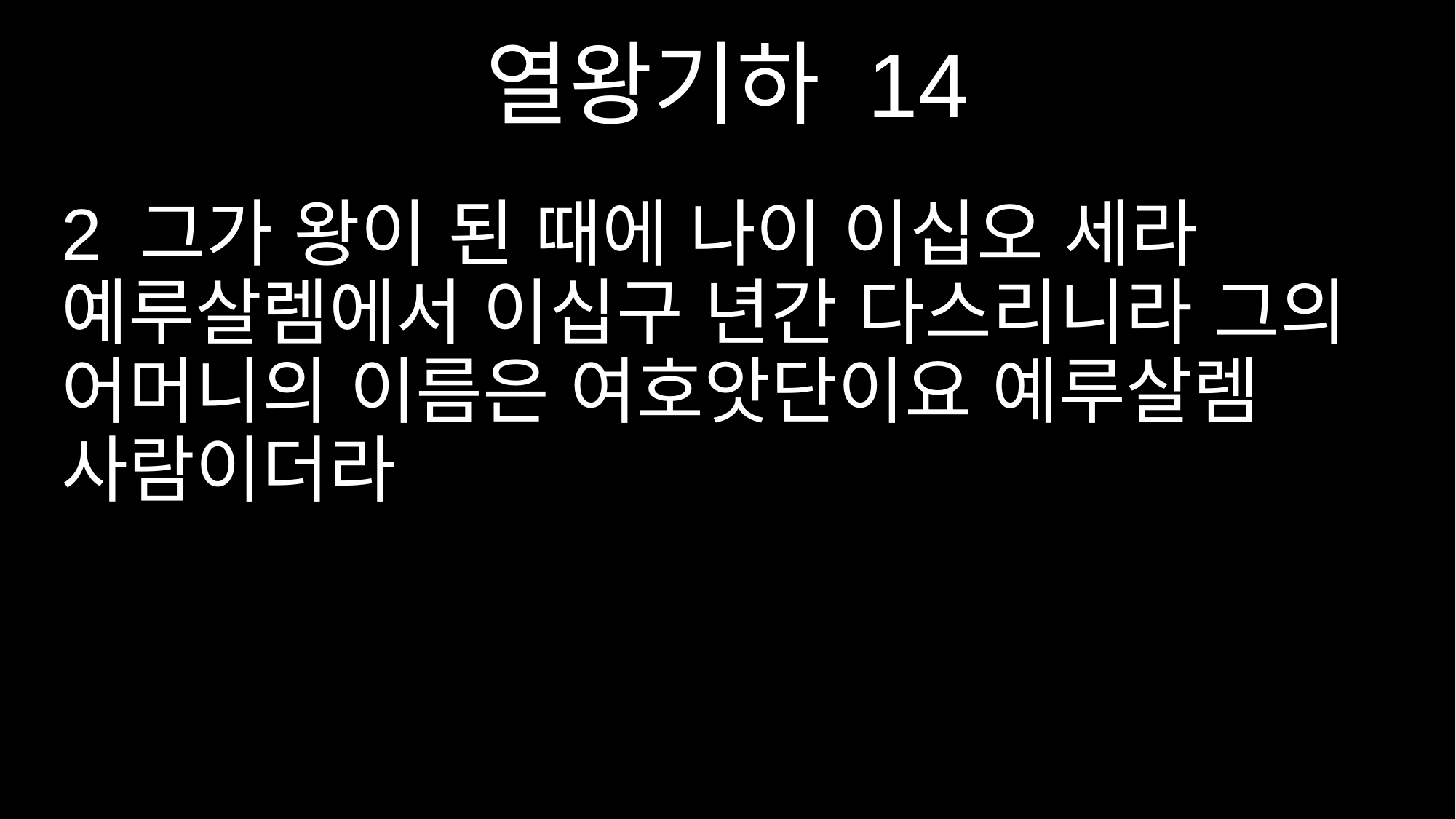

열왕기하 14
2 그가 왕이 된 때에 나이 이십오 세라 예루살렘에서 이십구 년간 다스리니라 그의 어머니의 이름은 여호앗단이요 예루살렘 사람이더라